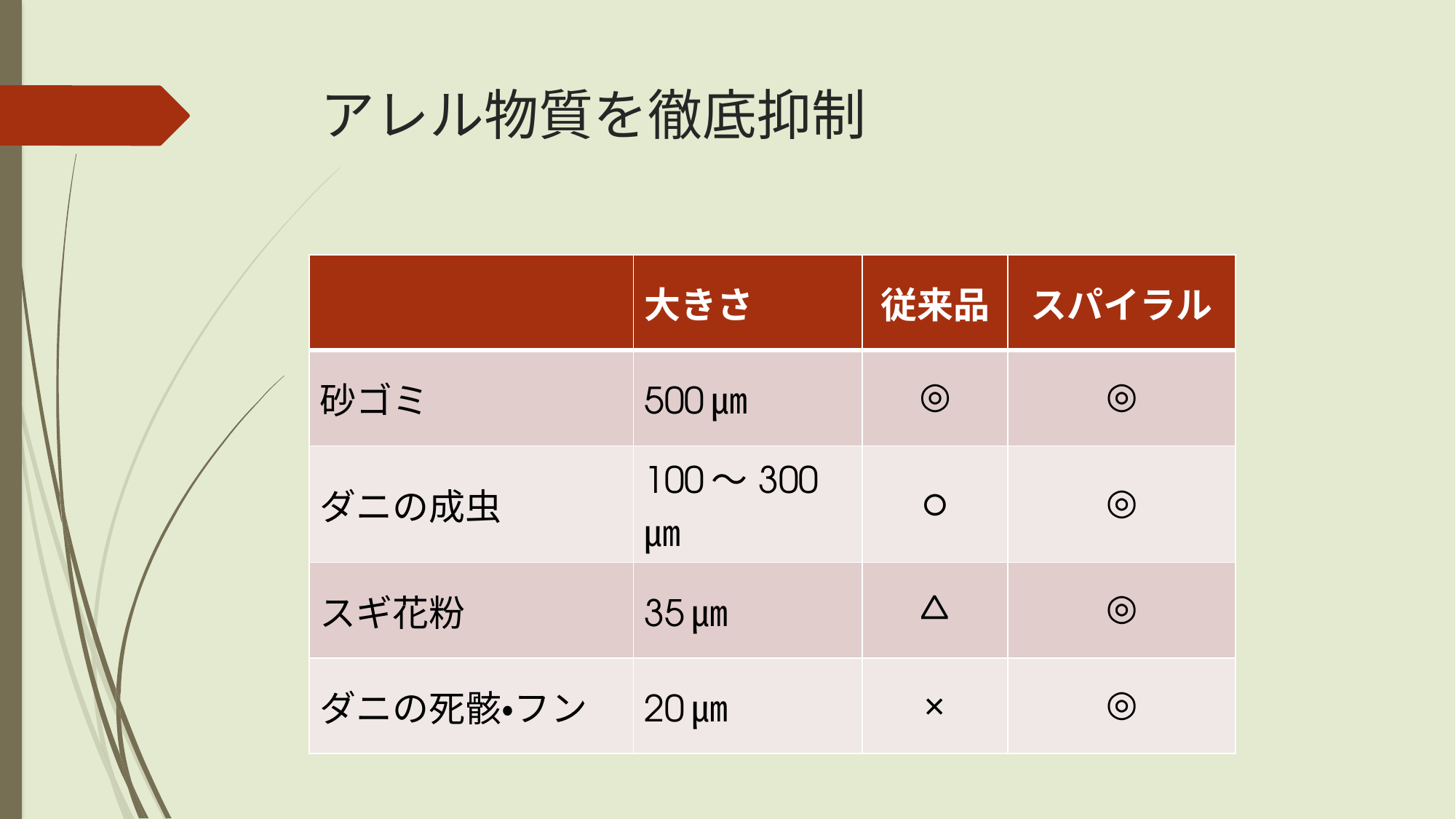

# アレル物質を徹底抑制
|  | 大きさ | 従来品 | スパイラル |
| --- | --- | --- | --- |
| 砂ゴミ | 500㎛ | ◎ | ◎ |
| ダニの成虫 | 100～300㎛ | ○ | ◎ |
| スギ花粉 | 35㎛ | △ | ◎ |
| ダニの死骸・フン | 20㎛ | × | ◎ |